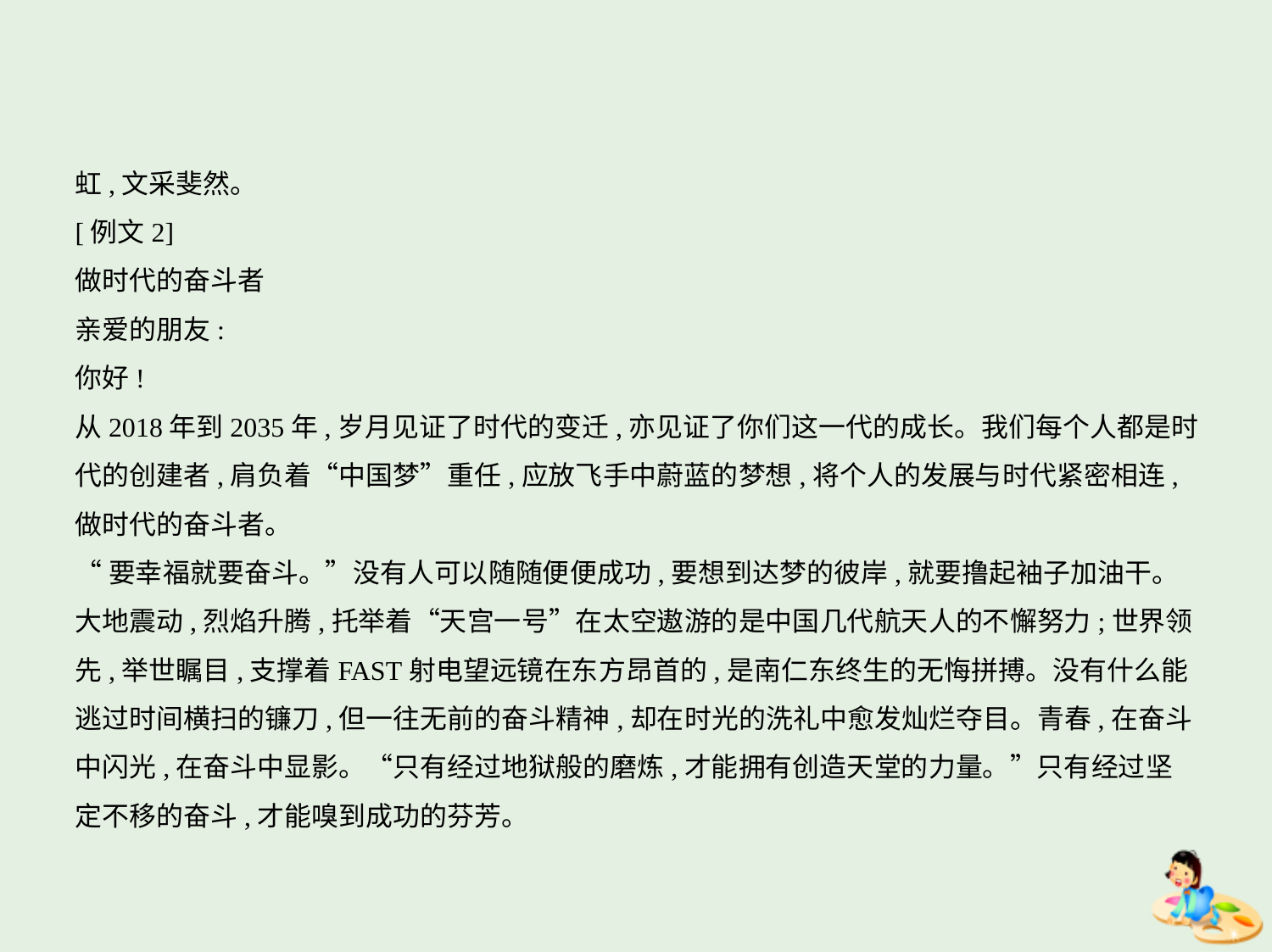

虹,文采斐然。
[例文2]
做时代的奋斗者
亲爱的朋友:
你好!
从2018年到2035年,岁月见证了时代的变迁,亦见证了你们这一代的成长。我们每个人都是时
代的创建者,肩负着“中国梦”重任,应放飞手中蔚蓝的梦想,将个人的发展与时代紧密相连,
做时代的奋斗者。
“要幸福就要奋斗。”没有人可以随随便便成功,要想到达梦的彼岸,就要撸起袖子加油干。
大地震动,烈焰升腾,托举着“天宫一号”在太空遨游的是中国几代航天人的不懈努力;世界领
先,举世瞩目,支撑着FAST射电望远镜在东方昂首的,是南仁东终生的无悔拼搏。没有什么能
逃过时间横扫的镰刀,但一往无前的奋斗精神,却在时光的洗礼中愈发灿烂夺目。青春,在奋斗
中闪光,在奋斗中显影。“只有经过地狱般的磨炼,才能拥有创造天堂的力量。”只有经过坚
定不移的奋斗,才能嗅到成功的芬芳。